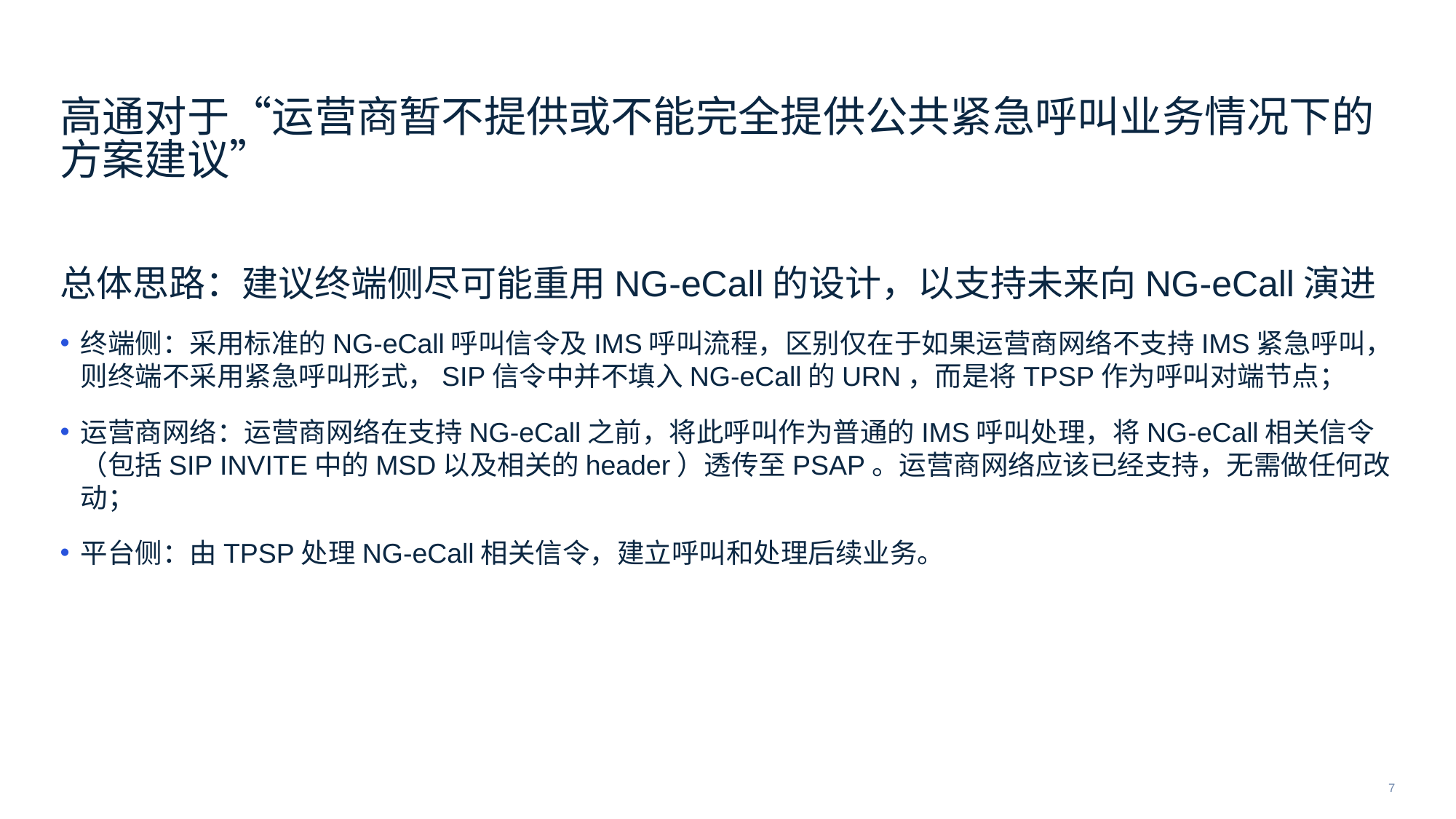

# 高通对于“运营商暂不提供或不能完全提供公共紧急呼叫业务情况下的方案建议”
总体思路：建议终端侧尽可能重用NG-eCall的设计，以支持未来向NG-eCall演进
终端侧：采用标准的NG-eCall呼叫信令及IMS呼叫流程，区别仅在于如果运营商网络不支持IMS紧急呼叫，则终端不采用紧急呼叫形式，SIP信令中并不填入NG-eCall的URN，而是将TPSP作为呼叫对端节点；
运营商网络：运营商网络在支持NG-eCall之前，将此呼叫作为普通的IMS呼叫处理，将NG-eCall相关信令（包括SIP INVITE中的MSD以及相关的header）透传至PSAP。运营商网络应该已经支持，无需做任何改动；
平台侧：由TPSP处理NG-eCall相关信令，建立呼叫和处理后续业务。